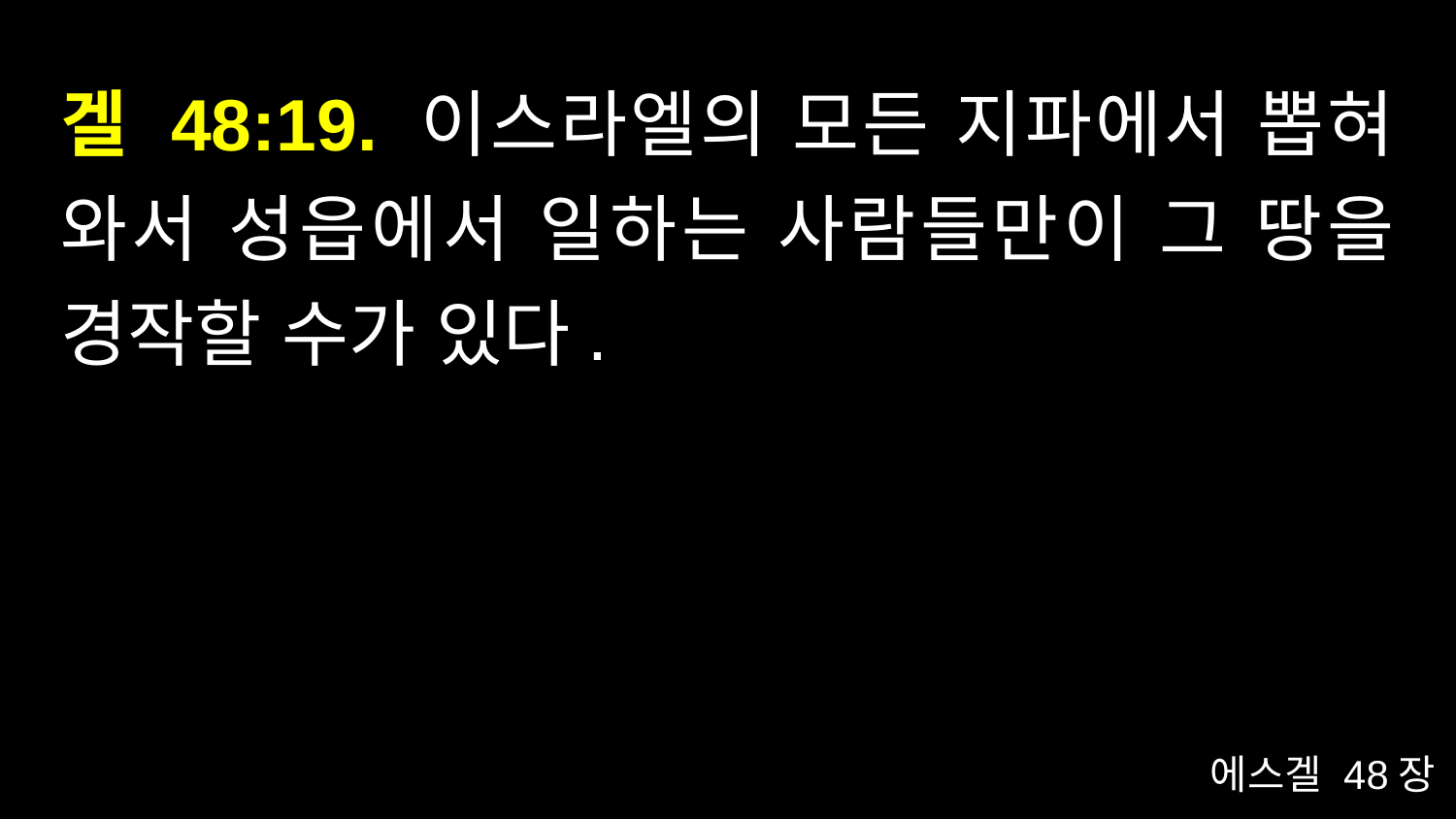

# 겔 48:19. 이스라엘의 모든 지파에서 뽑혀 와서 성읍에서 일하는 사람들만이 그 땅을 경작할 수가 있다.
에스겔 48장